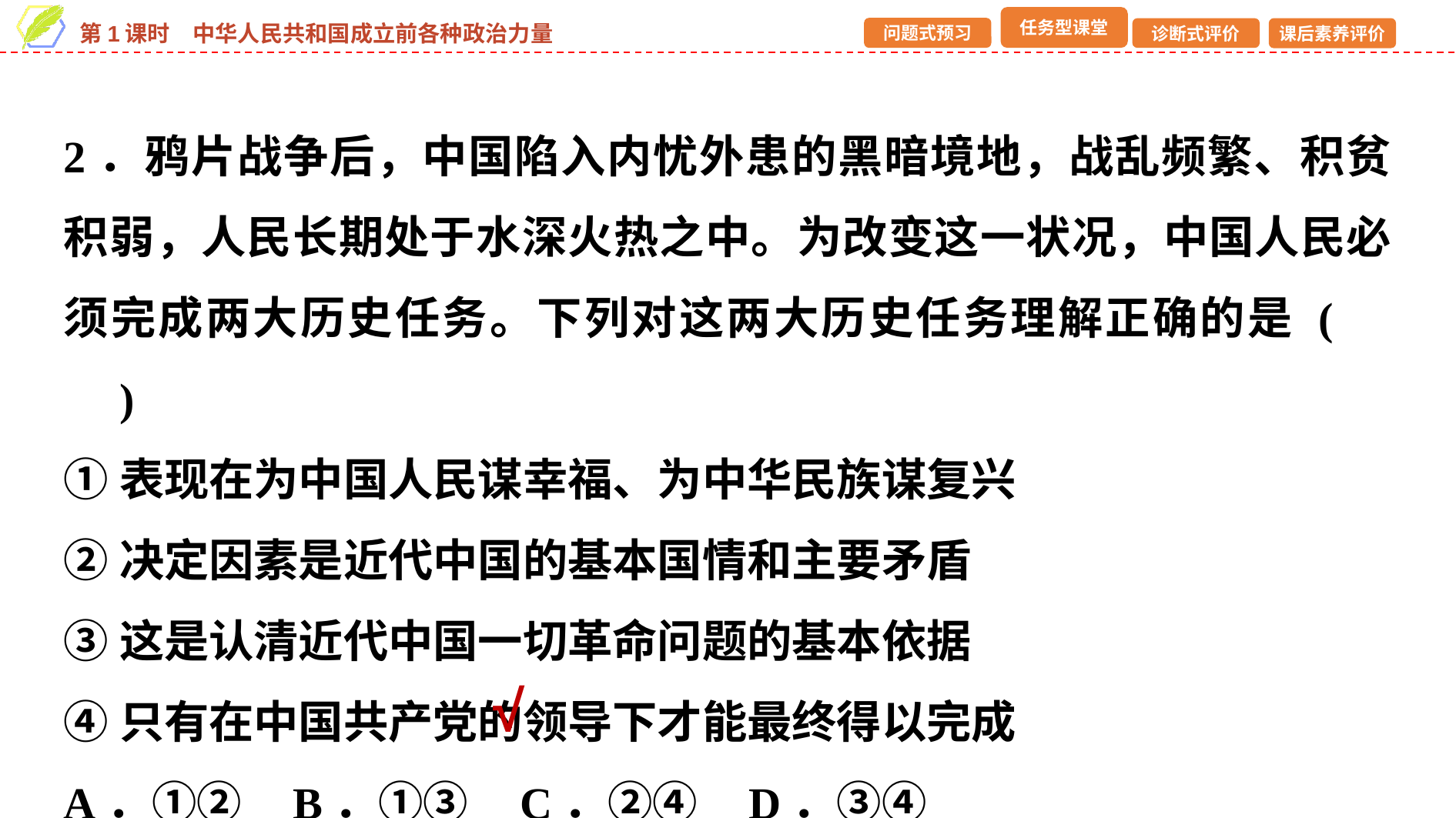

2．鸦片战争后，中国陷入内忧外患的黑暗境地，战乱频繁、积贫积弱，人民长期处于水深火热之中。为改变这一状况，中国人民必须完成两大历史任务。下列对这两大历史任务理解正确的是 (　　)
①表现在为中国人民谋幸福、为中华民族谋复兴
②决定因素是近代中国的基本国情和主要矛盾
③这是认清近代中国一切革命问题的基本依据
④只有在中国共产党的领导下才能最终得以完成
A．①②    B．①③    C．②④    D．③④
√